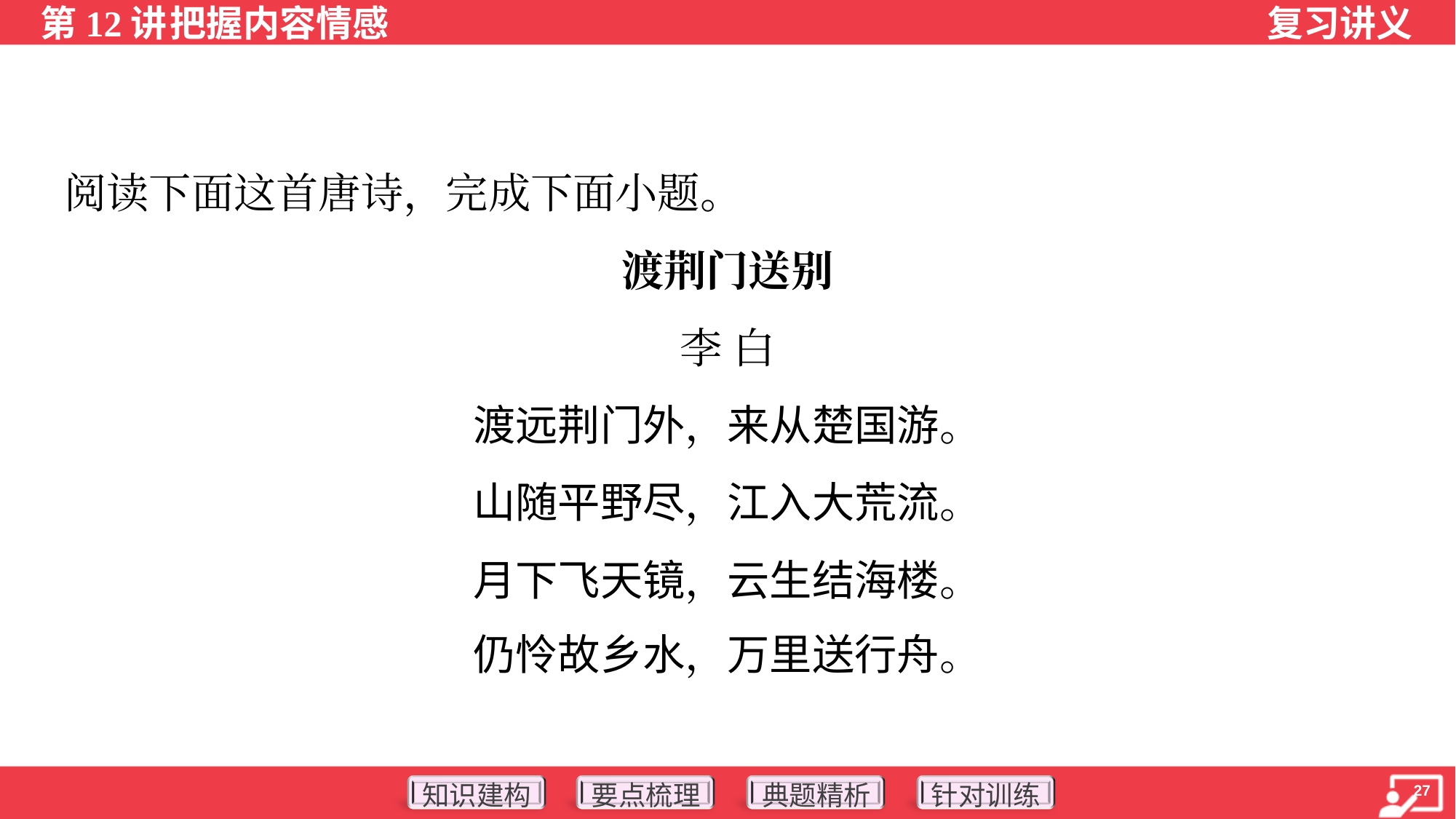

阅读下面这首唐诗，完成下面小题。
渡荆门送别
李 白
渡远荆门外，来从楚国游。
山随平野尽，江入大荒流。
月下飞天镜，云生结海楼。
仍怜故乡水，万里送行舟。